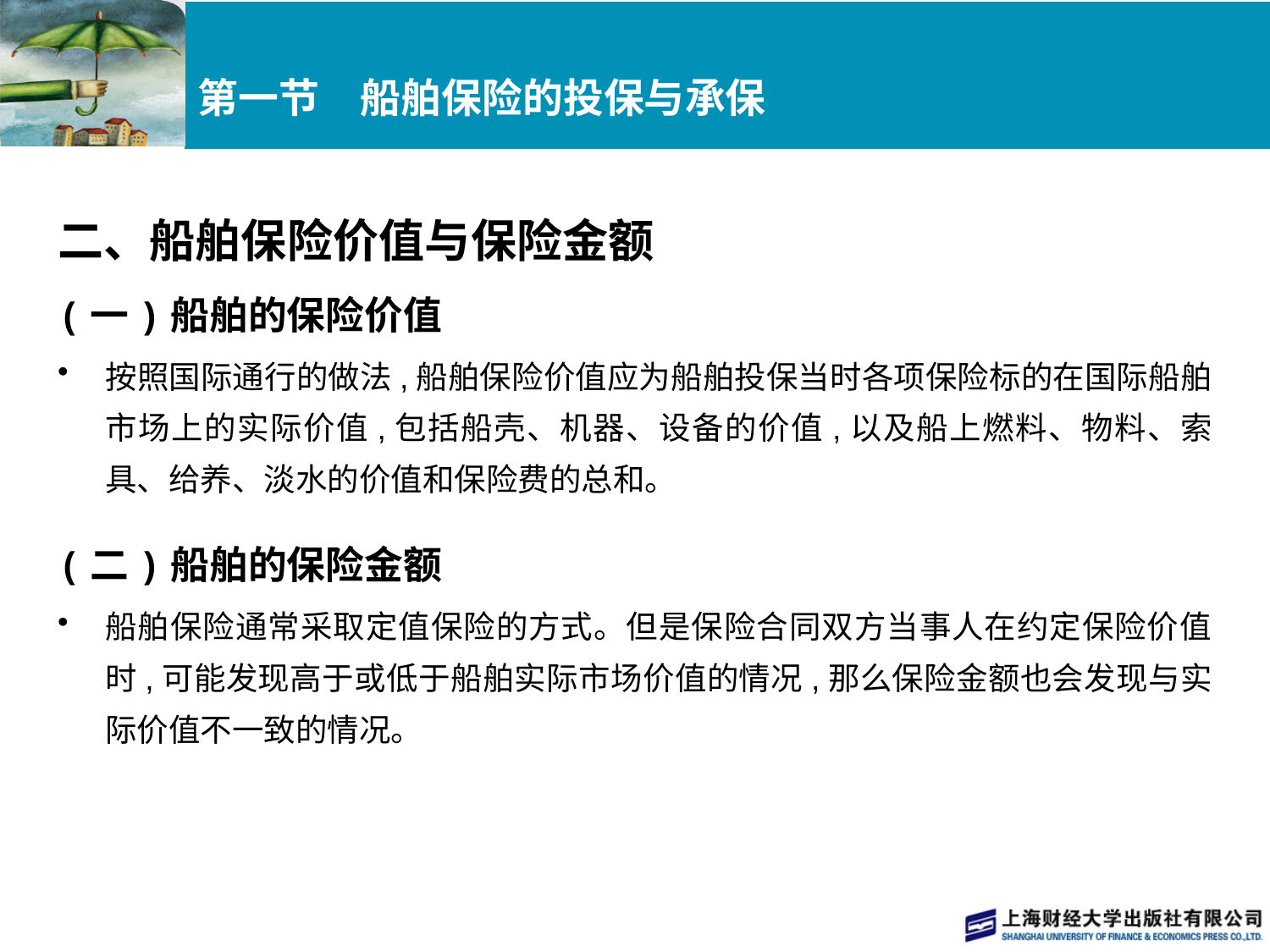

# 第一节　船舶保险的投保与承保
二、船舶保险价值与保险金额
(一)船舶的保险价值
按照国际通行的做法,船舶保险价值应为船舶投保当时各项保险标的在国际船舶市场上的实际价值,包括船壳、机器、设备的价值,以及船上燃料、物料、索具、给养、淡水的价值和保险费的总和。

(二)船舶的保险金额
船舶保险通常采取定值保险的方式。但是保险合同双方当事人在约定保险价值时,可能发现高于或低于船舶实际市场价值的情况,那么保险金额也会发现与实际价值不一致的情况。